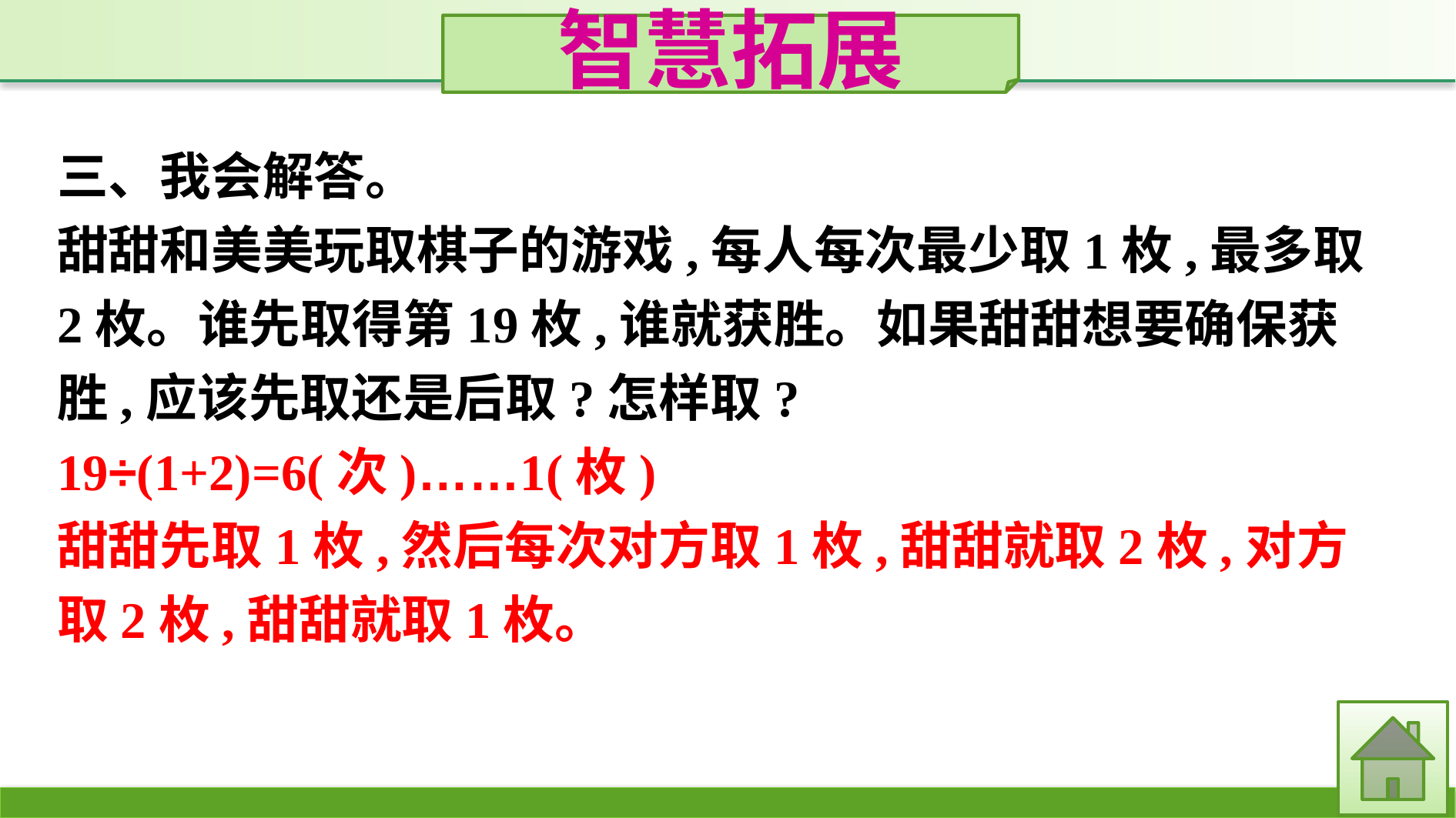

智慧拓展
三、我会解答。
甜甜和美美玩取棋子的游戏,每人每次最少取1枚,最多取2枚。谁先取得第19枚,谁就获胜。如果甜甜想要确保获胜,应该先取还是后取?怎样取?
19÷(1+2)=6(次)……1(枚)
甜甜先取1枚,然后每次对方取1枚,甜甜就取2枚,对方取2枚,甜甜就取1枚。